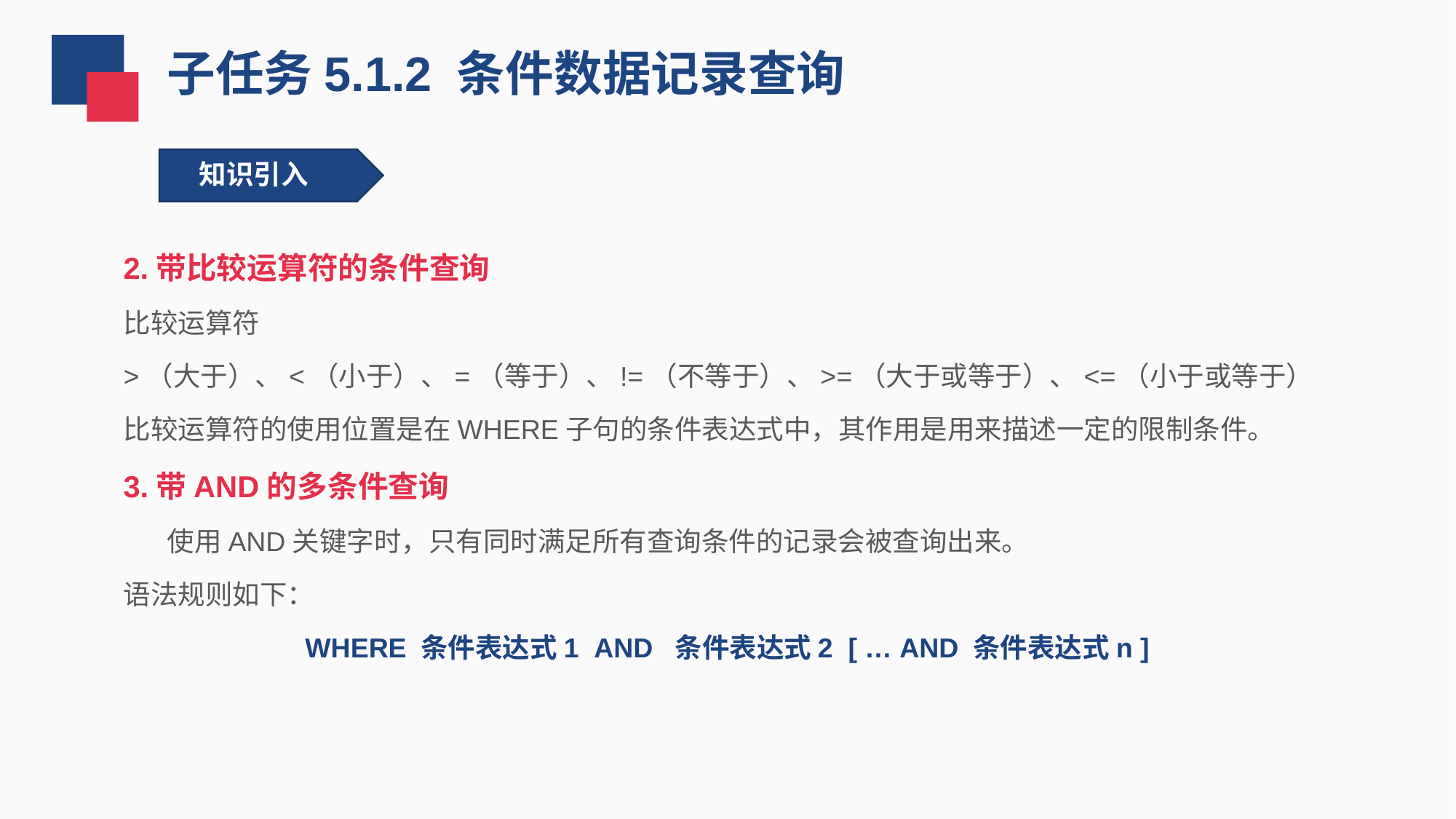

子任务5.1.2 条件数据记录查询

知识引入
2.带比较运算符的条件查询
比较运算符
>（大于）、<（小于）、=（等于）、!=（不等于）、>=（大于或等于）、<=（小于或等于）
比较运算符的使用位置是在WHERE子句的条件表达式中，其作用是用来描述一定的限制条件。
3.带AND的多条件查询
      使用AND关键字时，只有同时满足所有查询条件的记录会被查询出来。
语法规则如下：
WHERE 条件表达式1  AND  条件表达式2  [ … AND 条件表达式n ]